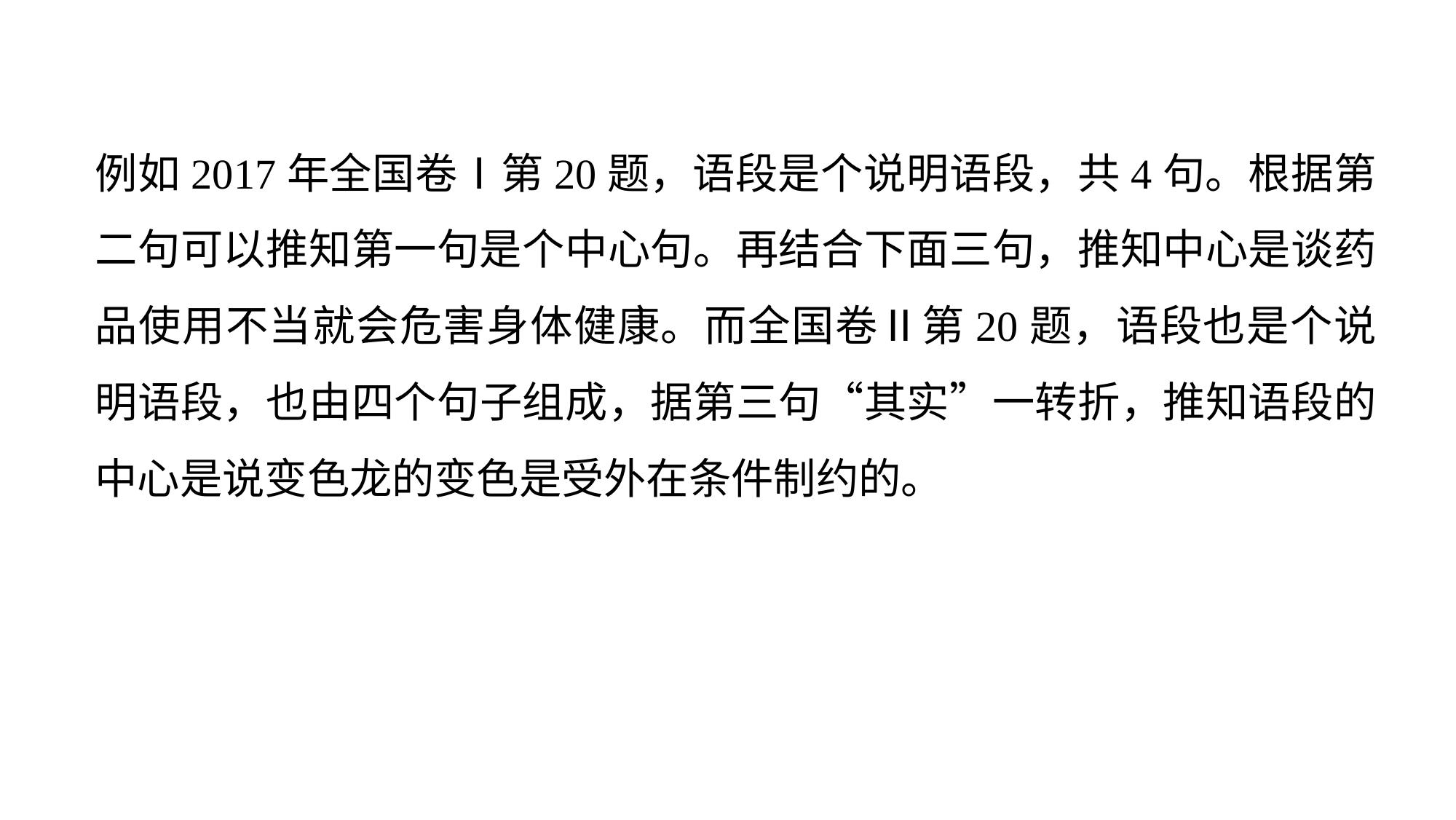

例如2017年全国卷Ⅰ第20题，语段是个说明语段，共4句。根据第二句可以推知第一句是个中心句。再结合下面三句，推知中心是谈药品使用不当就会危害身体健康。而全国卷Ⅱ第20题，语段也是个说明语段，也由四个句子组成，据第三句“其实”一转折，推知语段的中心是说变色龙的变色是受外在条件制约的。